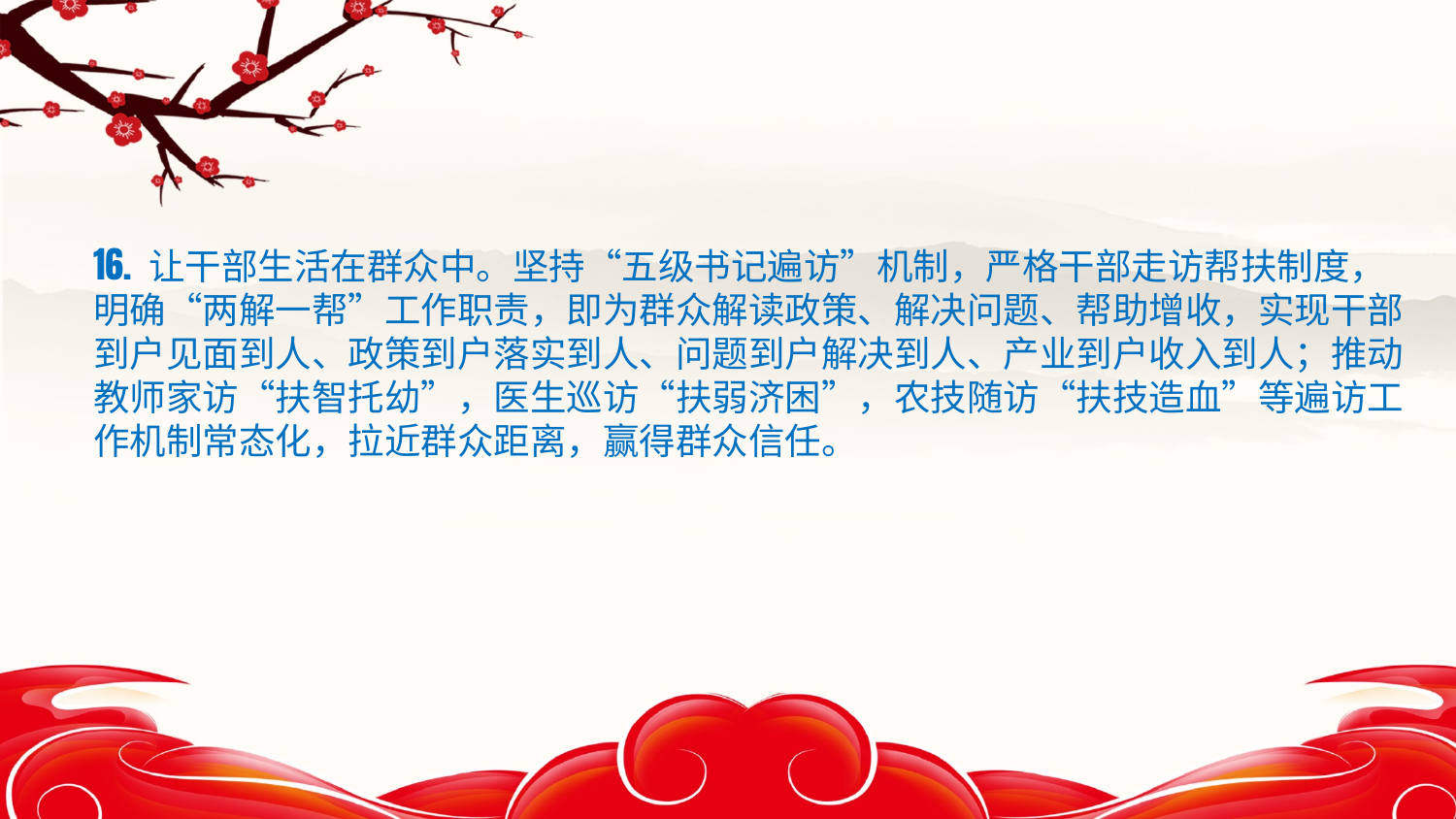

16. 让干部生活在群众中。坚持“五级书记遍访”机制，严格干部走访帮扶制度，明确“两解一帮”工作职责，即为群众解读政策、解决问题、帮助增收，实现干部到户见面到人、政策到户落实到人、问题到户解决到人、产业到户收入到人；推动教师家访“扶智托幼”，医生巡访“扶弱济困”，农技随访“扶技造血”等遍访工作机制常态化，拉近群众距离，赢得群众信任。